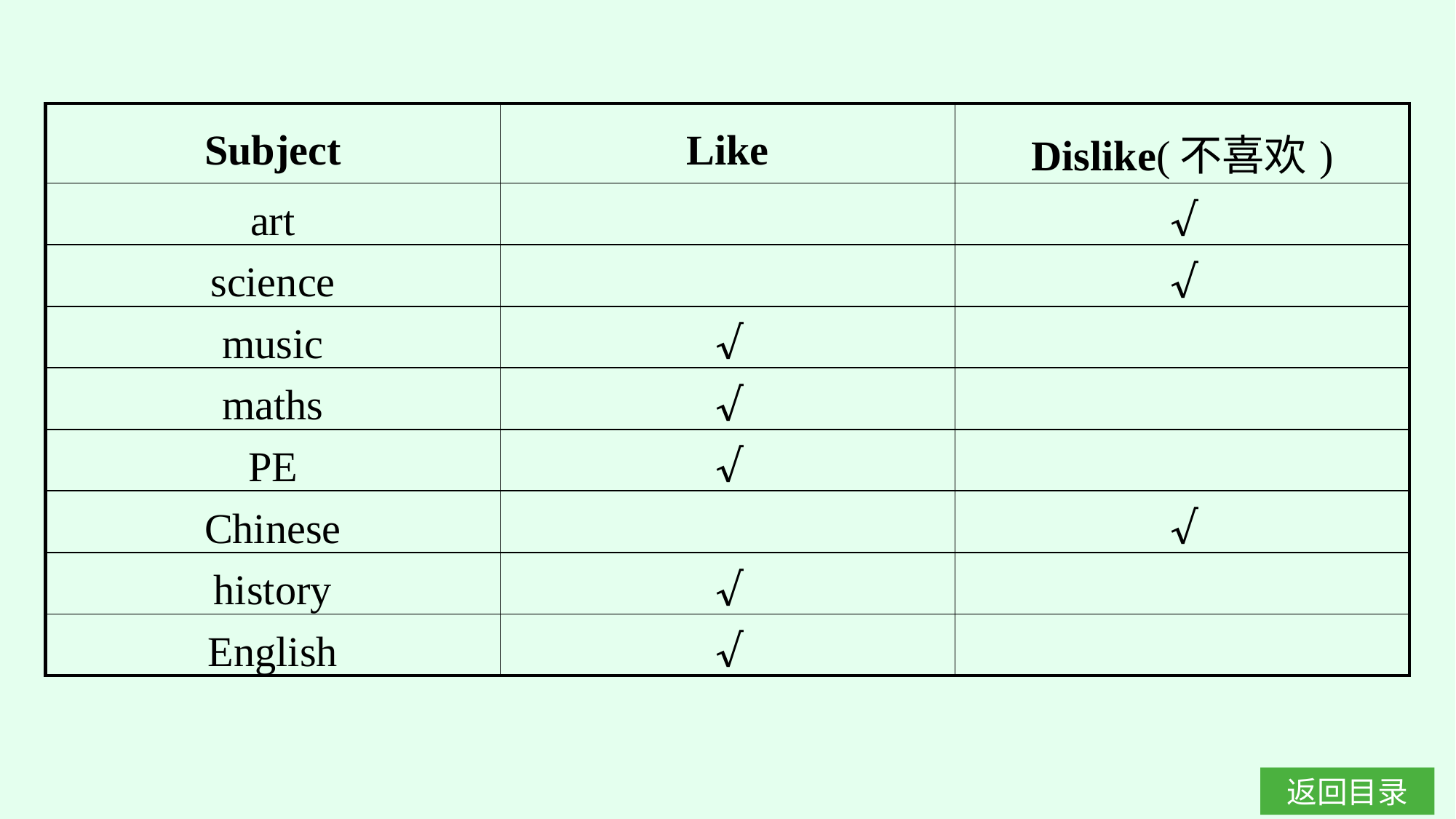

| Subject | Like | Dislike(不喜欢) |
| --- | --- | --- |
| art |  | √ |
| science |  | √ |
| music | √ |  |
| maths | √ |  |
| PE | √ |  |
| Chinese |  | √ |
| history | √ |  |
| English | √ |  |